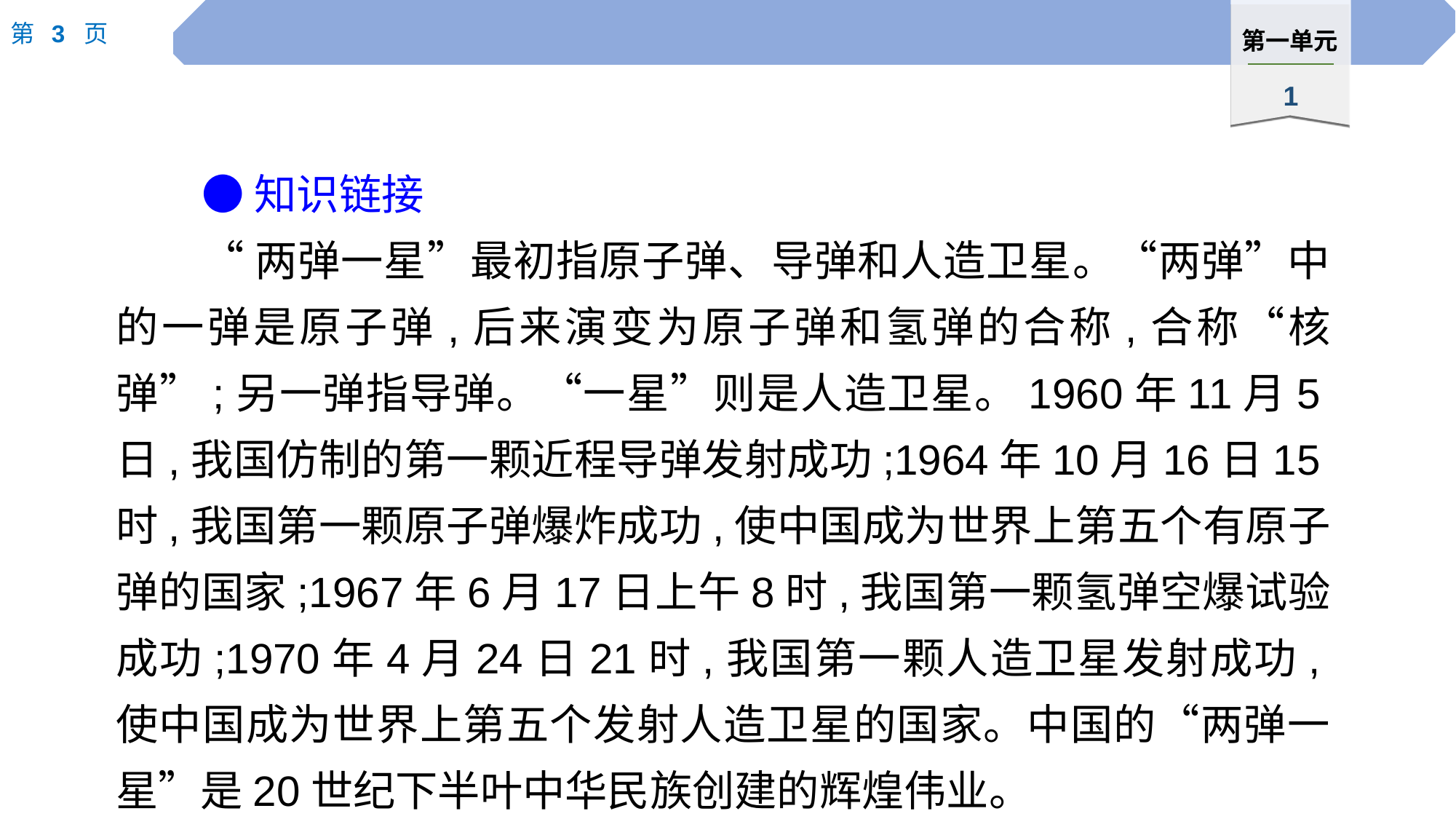

●知识链接
“两弹一星”最初指原子弹、导弹和人造卫星。“两弹”中的一弹是原子弹,后来演变为原子弹和氢弹的合称,合称“核弹”;另一弹指导弹。“一星”则是人造卫星。1960年11月5日,我国仿制的第一颗近程导弹发射成功;1964年10月16日15时,我国第一颗原子弹爆炸成功,使中国成为世界上第五个有原子弹的国家;1967年6月17日上午8时,我国第一颗氢弹空爆试验成功;1970年4月24日21时,我国第一颗人造卫星发射成功,使中国成为世界上第五个发射人造卫星的国家。中国的“两弹一星”是20世纪下半叶中华民族创建的辉煌伟业。